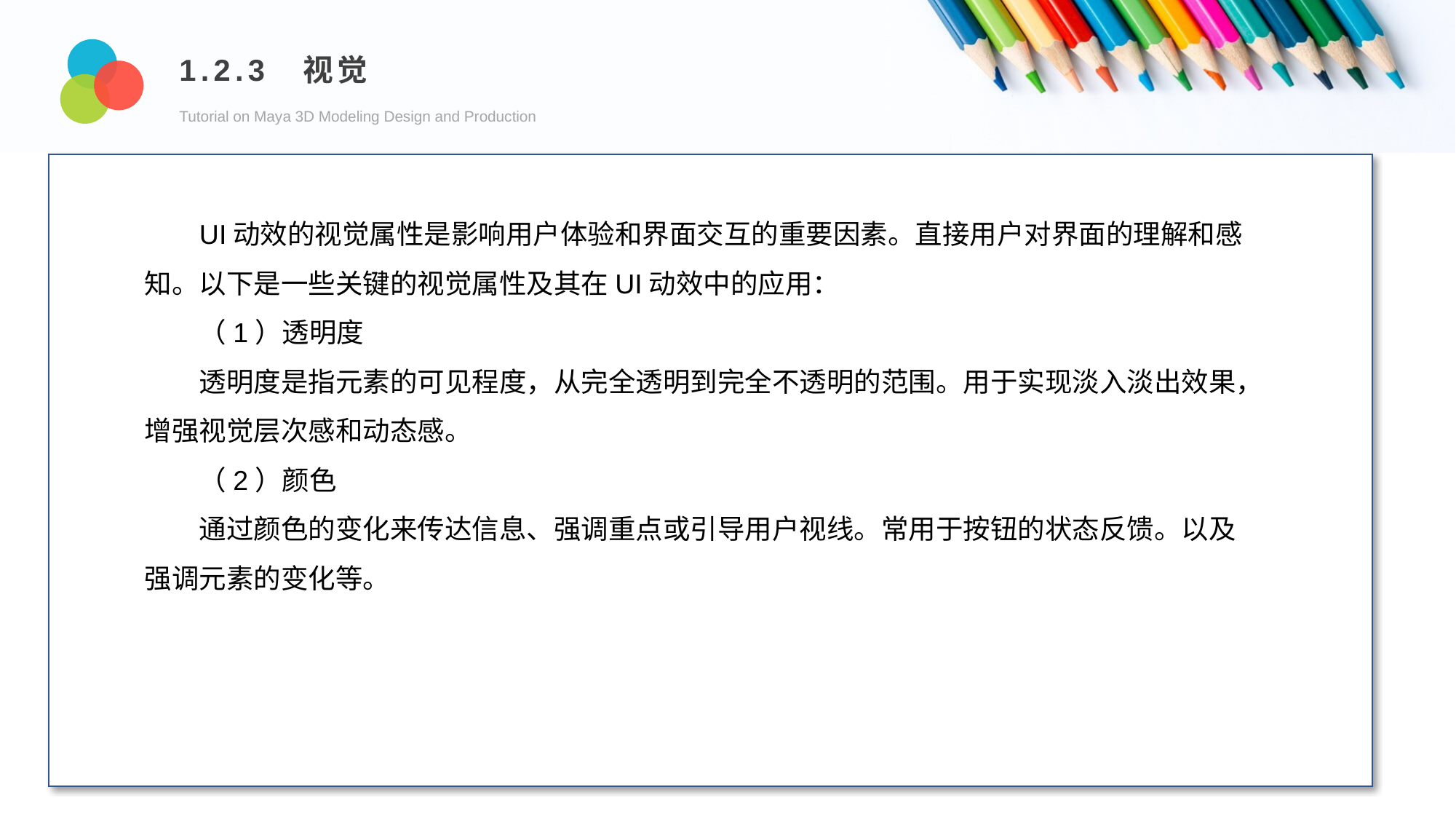

1.2.3  视觉
Tutorial on Maya 3D Modeling Design and Production
Design and Production
UI动效的视觉属性是影响用户体验和界面交互的重要因素。直接用户对界面的理解和感知。以下是一些关键的视觉属性及其在UI动效中的应用：
（1）透明度
透明度是指元素的可见程度，从完全透明到完全不透明的范围。用于实现淡入淡出效果，增强视觉层次感和动态感。
（2）颜色
通过颜色的变化来传达信息、强调重点或引导用户视线。常用于按钮的状态反馈。以及强调元素的变化等。